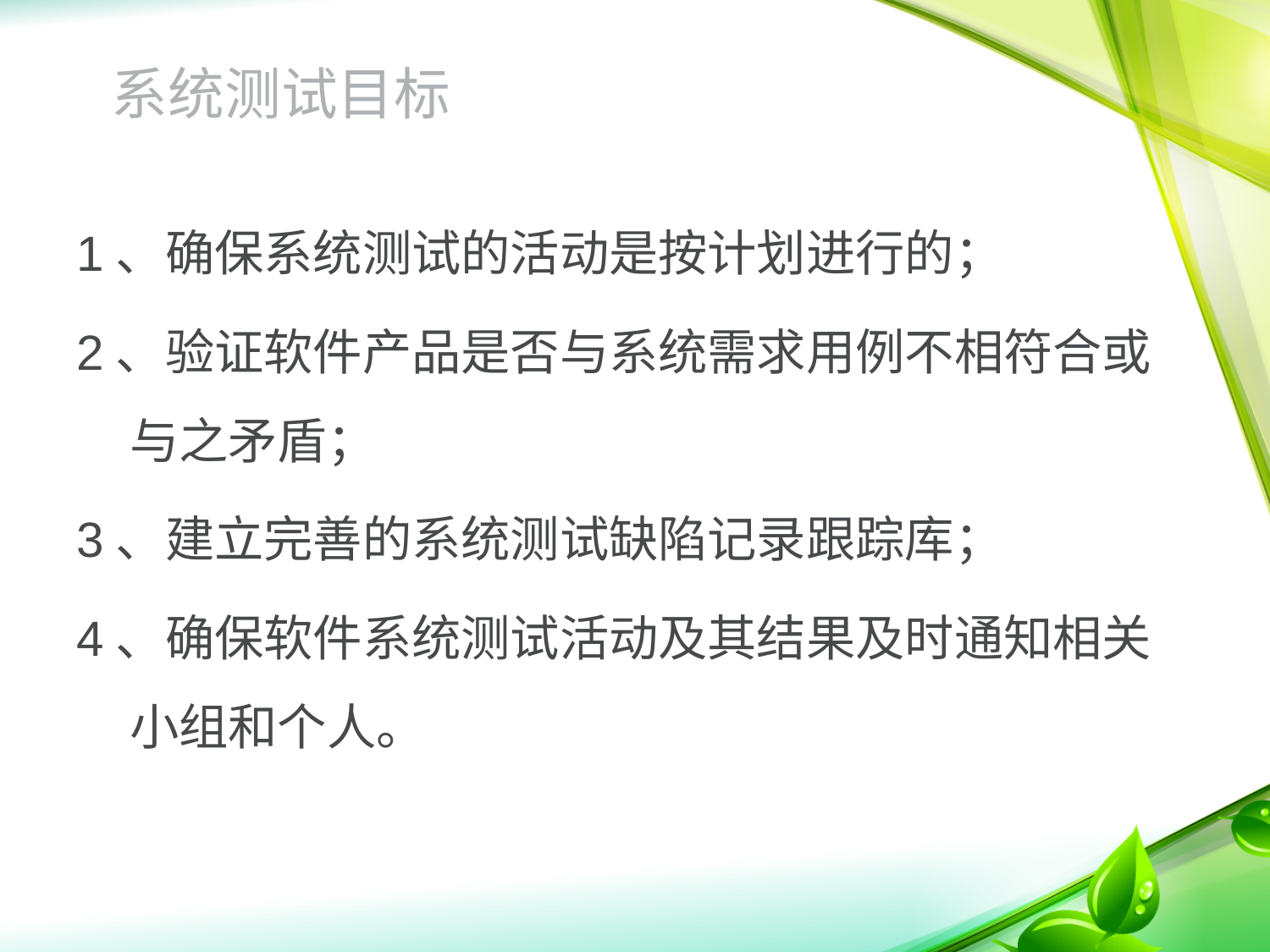

系统测试目标
1、确保系统测试的活动是按计划进行的；
2、验证软件产品是否与系统需求用例不相符合或与之矛盾；
3、建立完善的系统测试缺陷记录跟踪库；
4、确保软件系统测试活动及其结果及时通知相关小组和个人。